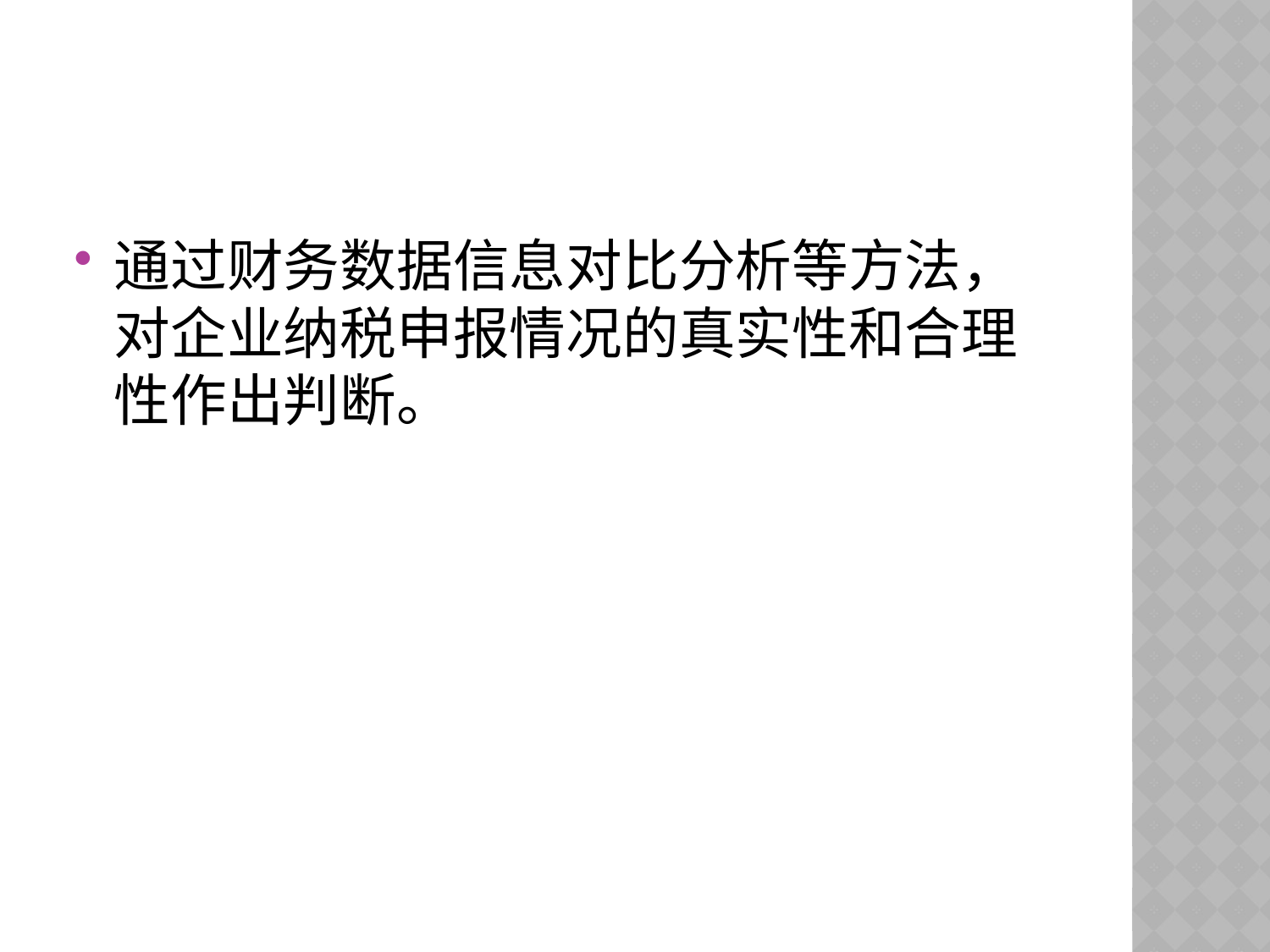

#
通过财务数据信息对比分析等方法，对企业纳税申报情况的真实性和合理性作出判断。